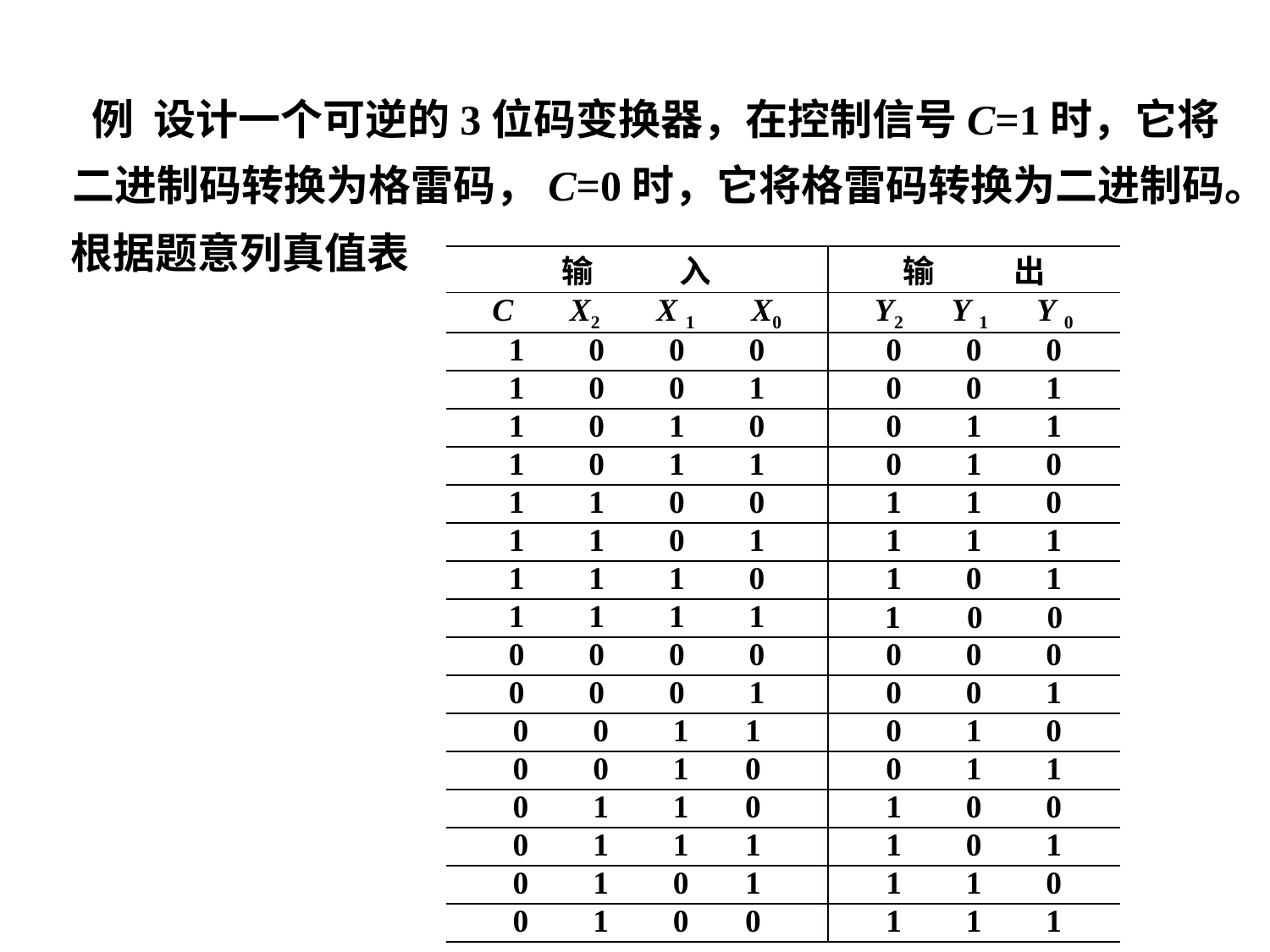

例  设计一个可逆的3位码变换器，在控制信号C=1时，它将二进制码转换为格雷码，C=0时，它将格雷码转换为二进制码。
根据题意列真值表
| 输 入 | 输 出 |
| --- | --- |
| C X2 X 1 X0 | Y2 Y 1 Y 0 |
| 1 0 0 0 | 0 0 0 |
| 1 0 0 1 | 0 0 1 |
| 1 0 1 0 | 0 1 1 |
| 1 0 1 1 | 0 1 0 |
| 1 1 0 0 | 1 1 0 |
| 1 1 0 1 | 1 1 1 |
| 1 1 1 0 | 1 0 1 |
| 1 1 1 1 | 1 0 0 |
| 0 0 0 0 | 0 0 0 |
| 0 0 0 1 | 0 0 1 |
| 0 0 1 1 | 0 1 0 |
| 0 0 1 0 | 0 1 1 |
| 0 1 1 0 | 1 0 0 |
| 0 1 1 1 | 1 0 1 |
| 0 1 0 1 | 1 1 0 |
| 0 1 0 0 | 1 1 1 |